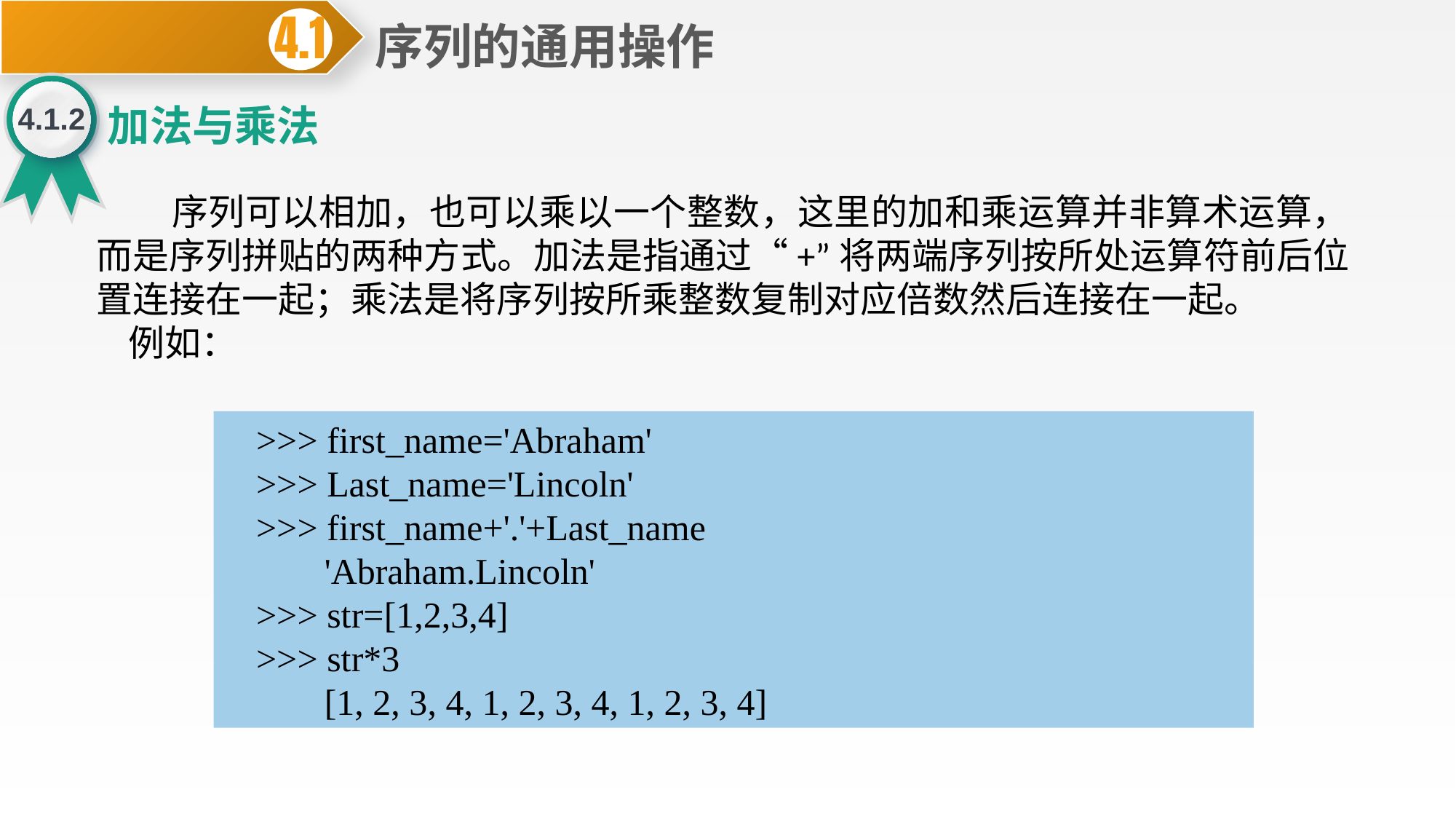

序列的通用操作

4.1

4.1.2
加法与乘法
    序列可以相加，也可以乘以一个整数，这里的加和乘运算并非算术运算，而是序列拼贴的两种方式。加法是指通过“+”将两端序列按所处运算符前后位置连接在一起；乘法是将序列按所乘整数复制对应倍数然后连接在一起。
例如：
>>> first_name='Abraham'
>>> Last_name='Lincoln'
>>> first_name+'.'+Last_name
    'Abraham.Lincoln'
>>> str=[1,2,3,4]
>>> str*3
    [1, 2, 3, 4, 1, 2, 3, 4, 1, 2, 3, 4]